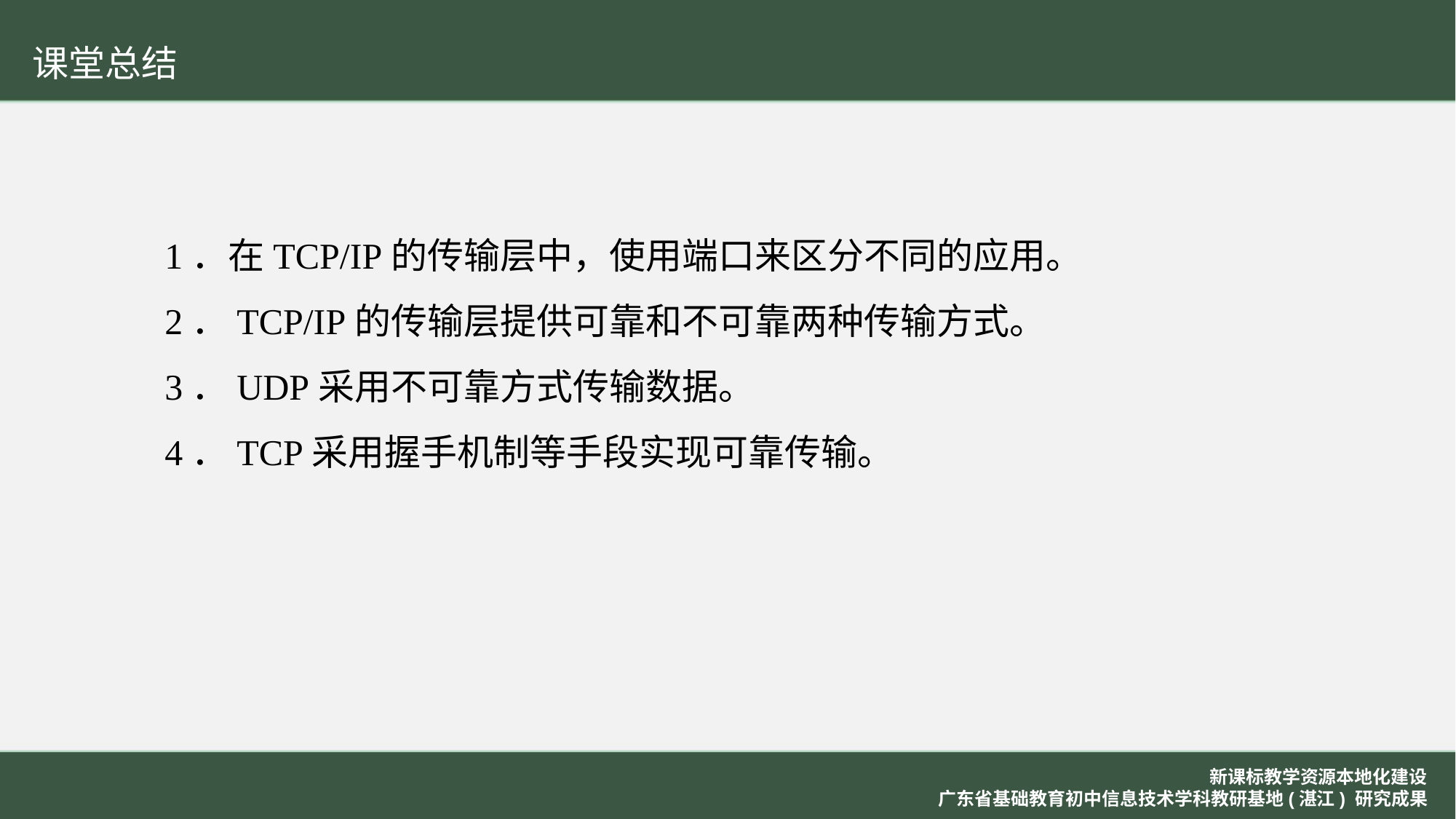

课堂总结
1．在TCP/IP的传输层中，使用端口来区分不同的应用。
2．TCP/IP的传输层提供可靠和不可靠两种传输方式。
3．UDP采用不可靠方式传输数据。
4．TCP采用握手机制等手段实现可靠传输。